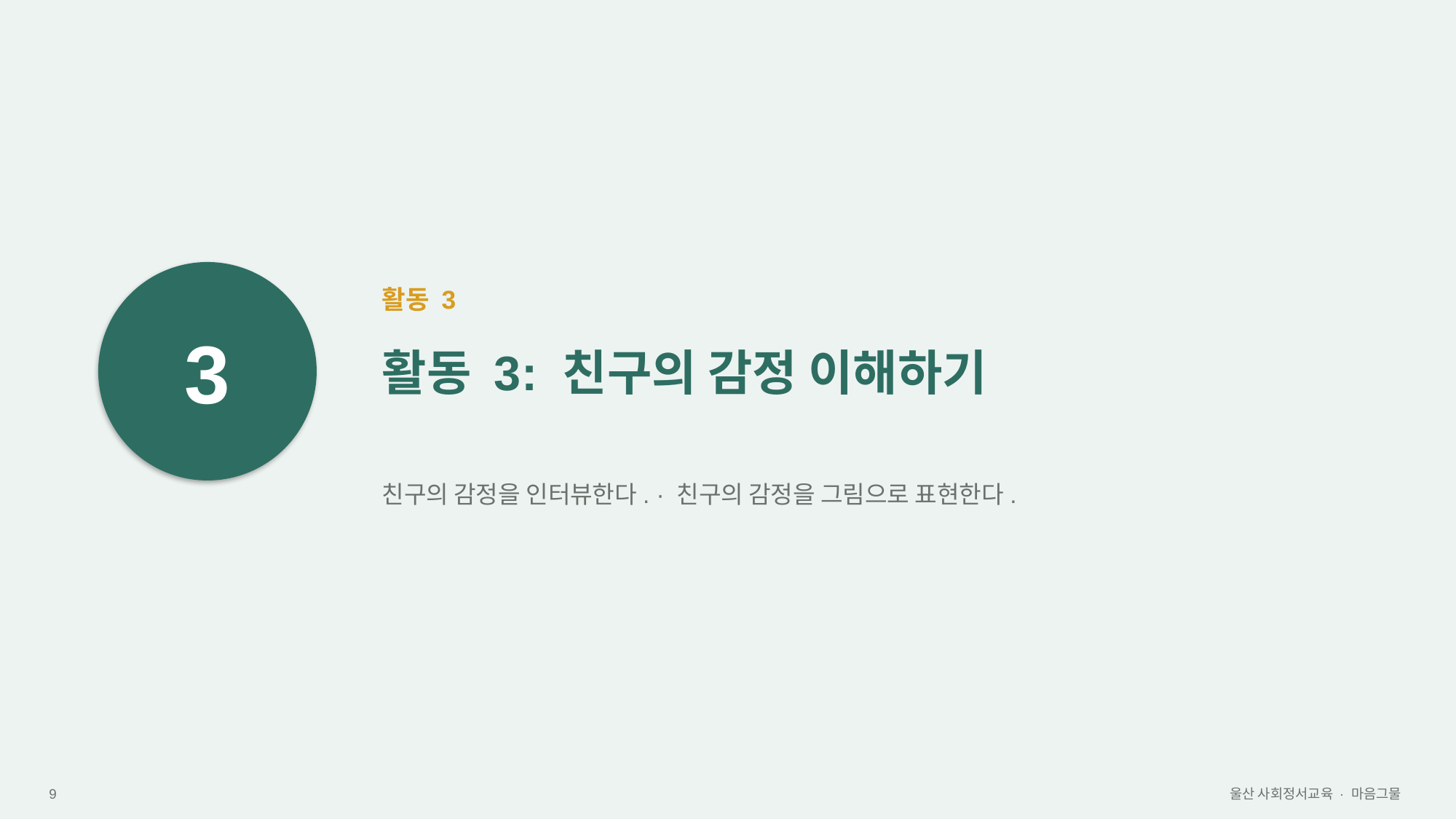

3
활동 3
활동 3: 친구의 감정 이해하기
친구의 감정을 인터뷰한다. · 친구의 감정을 그림으로 표현한다.
9
울산 사회정서교육 · 마음그물